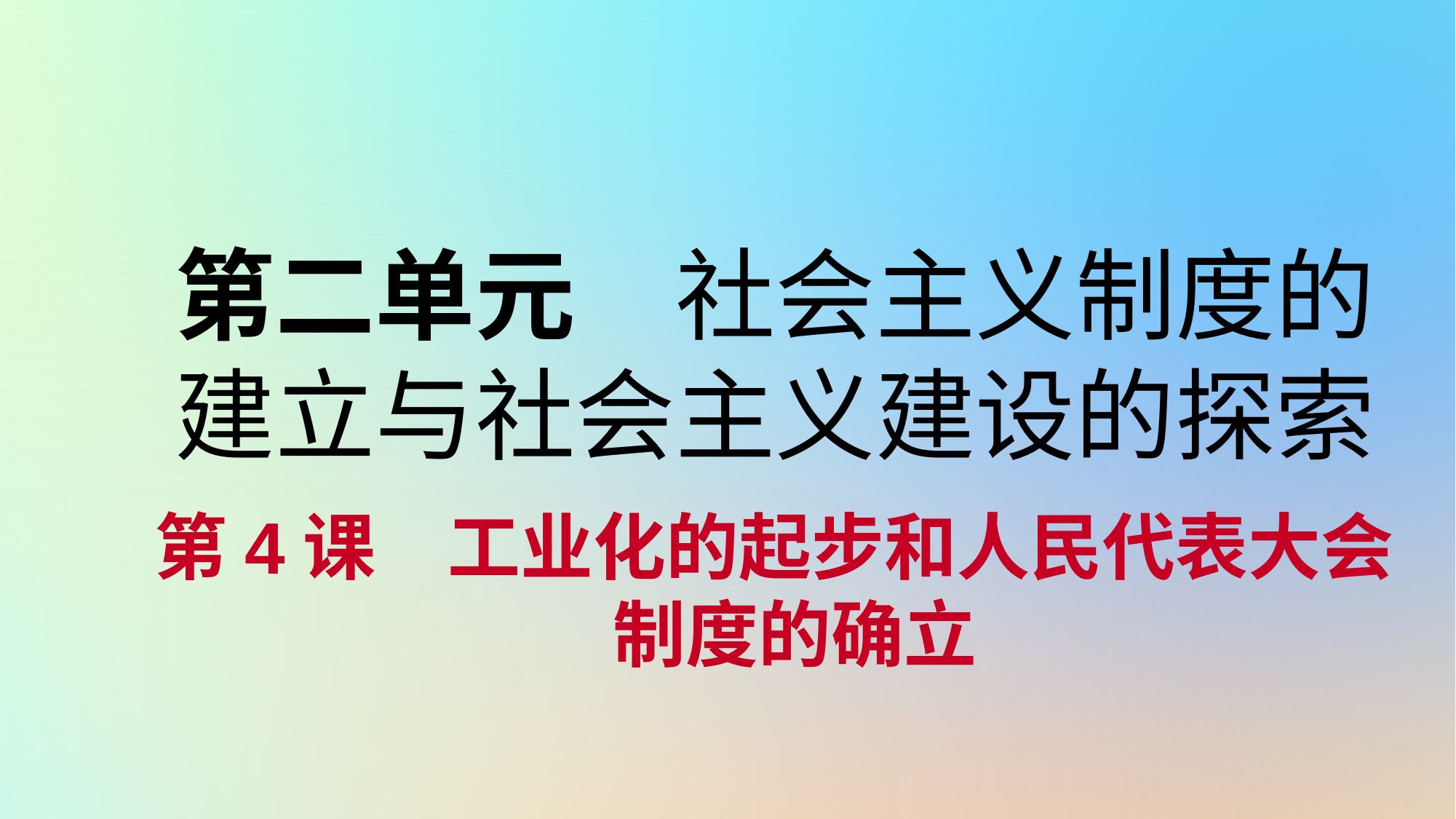

第二单元　社会主义制度的建立与社会主义建设的探索
第4课　工业化的起步和人民代表大会制度的确立